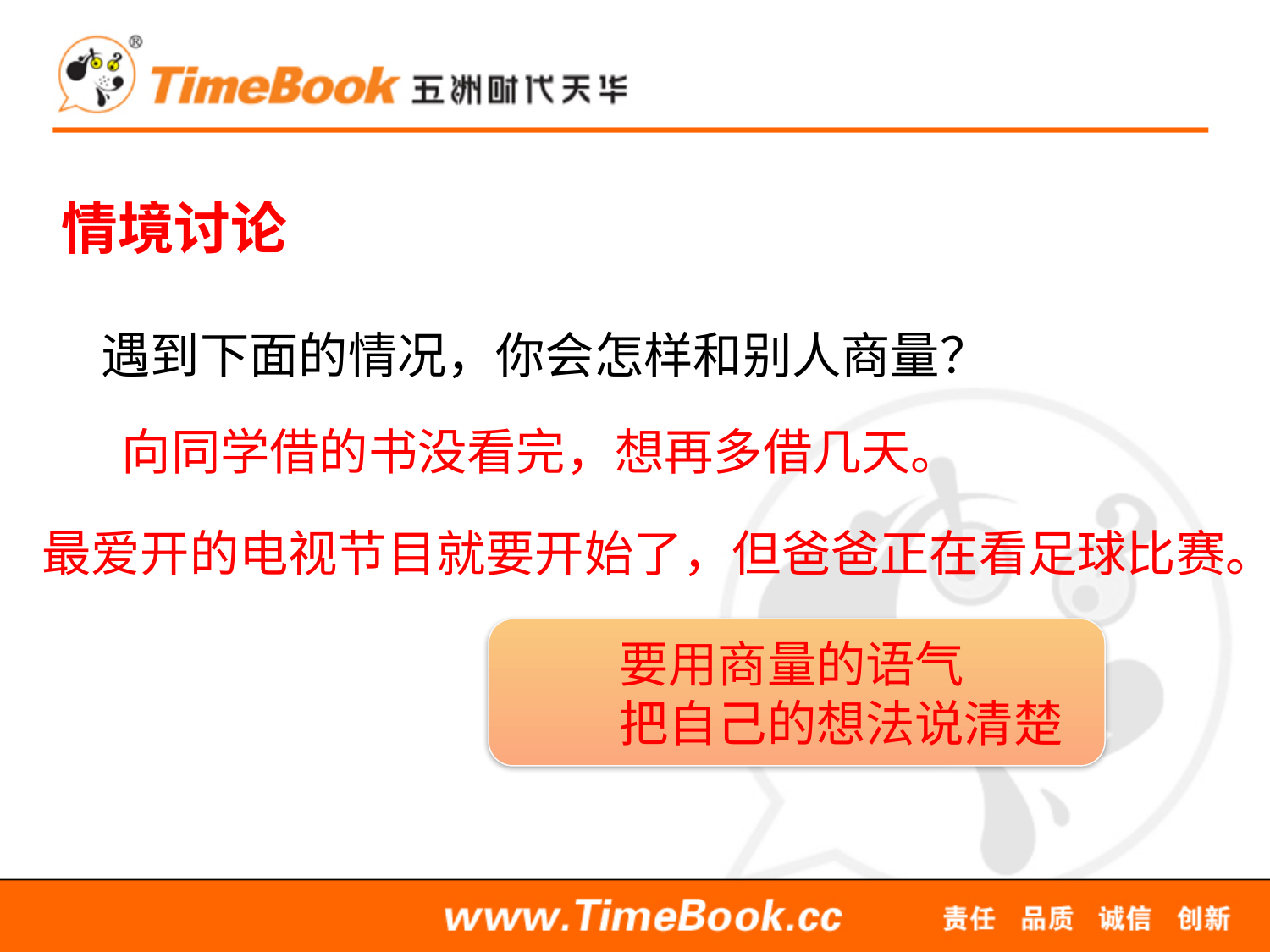

情境讨论
遇到下面的情况，你会怎样和别人商量？
向同学借的书没看完，想再多借几天。
 最爱开的电视节目就要开始了，但爸爸正在看足球比赛。
         要用商量的语气
         把自己的想法说清楚